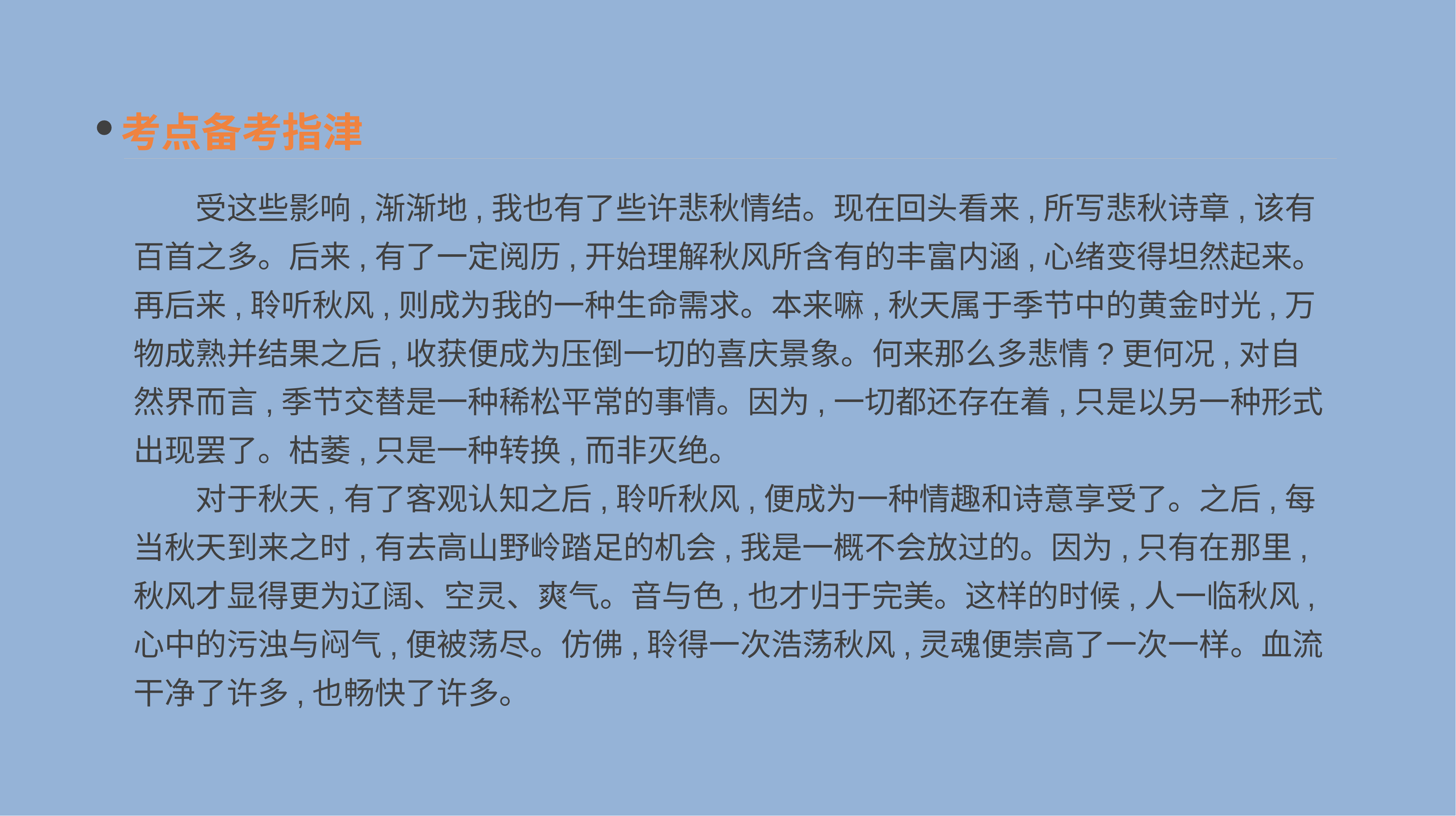

考点备考指津

　　受这些影响,渐渐地,我也有了些许悲秋情结。现在回头看来,所写悲秋诗章,该有百首之多。后来,有了一定阅历,开始理解秋风所含有的丰富内涵,心绪变得坦然起来。再后来,聆听秋风,则成为我的一种生命需求。本来嘛,秋天属于季节中的黄金时光,万物成熟并结果之后,收获便成为压倒一切的喜庆景象。何来那么多悲情?更何况,对自然界而言,季节交替是一种稀松平常的事情。因为,一切都还存在着,只是以另一种形式出现罢了。枯萎,只是一种转换,而非灭绝。
　　对于秋天,有了客观认知之后,聆听秋风,便成为一种情趣和诗意享受了。之后,每当秋天到来之时,有去高山野岭踏足的机会,我是一概不会放过的。因为,只有在那里,秋风才显得更为辽阔、空灵、爽气。音与色,也才归于完美。这样的时候,人一临秋风,心中的污浊与闷气,便被荡尽。仿佛,聆得一次浩荡秋风,灵魂便崇高了一次一样。血流干净了许多,也畅快了许多。